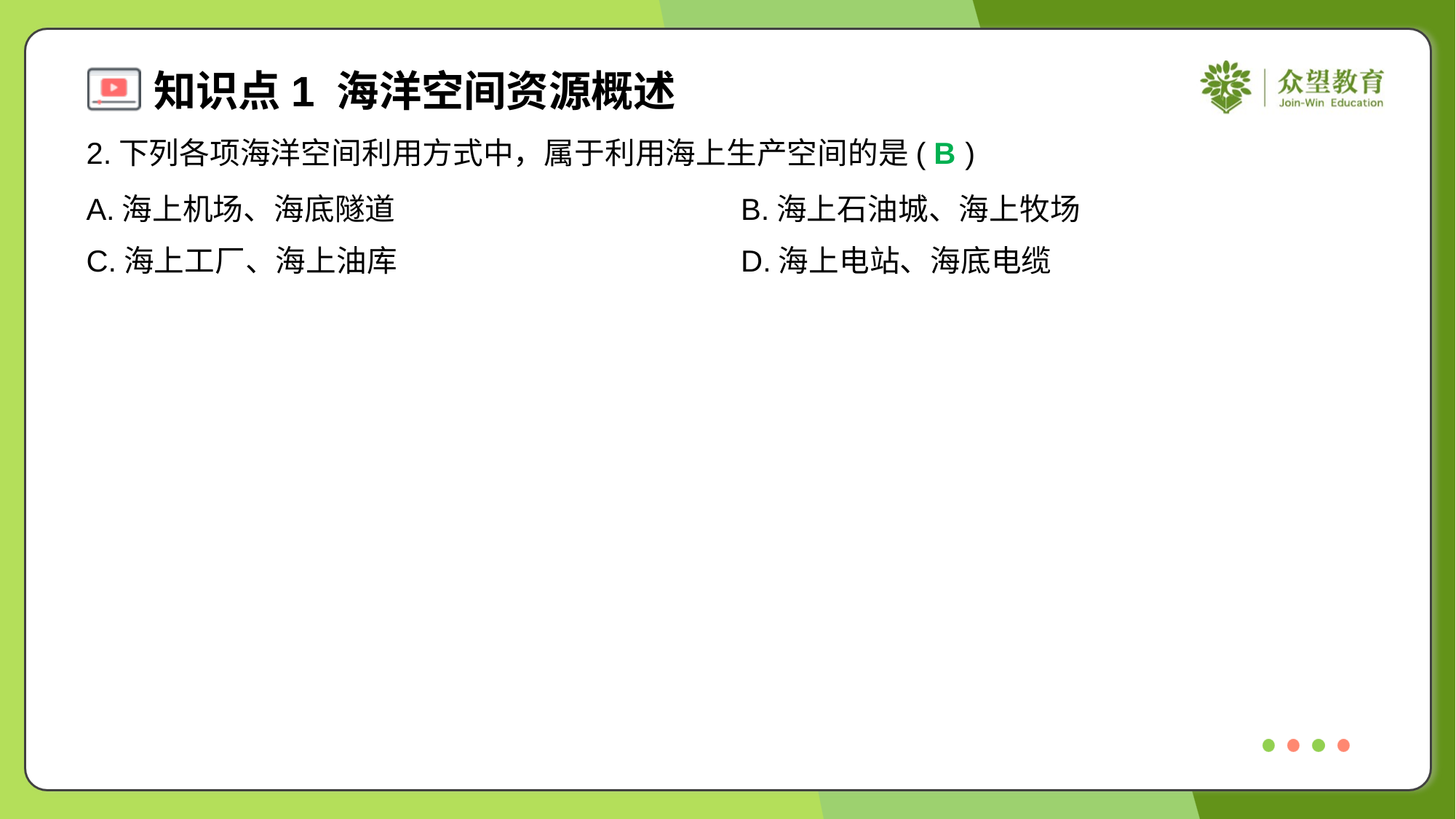

2.下列各项海洋空间利用方式中，属于利用海上生产空间的是(     )
B
A.海上机场、海底隧道	B.海上石油城、海上牧场
C.海上工厂、海上油库	D.海上电站、海底电缆